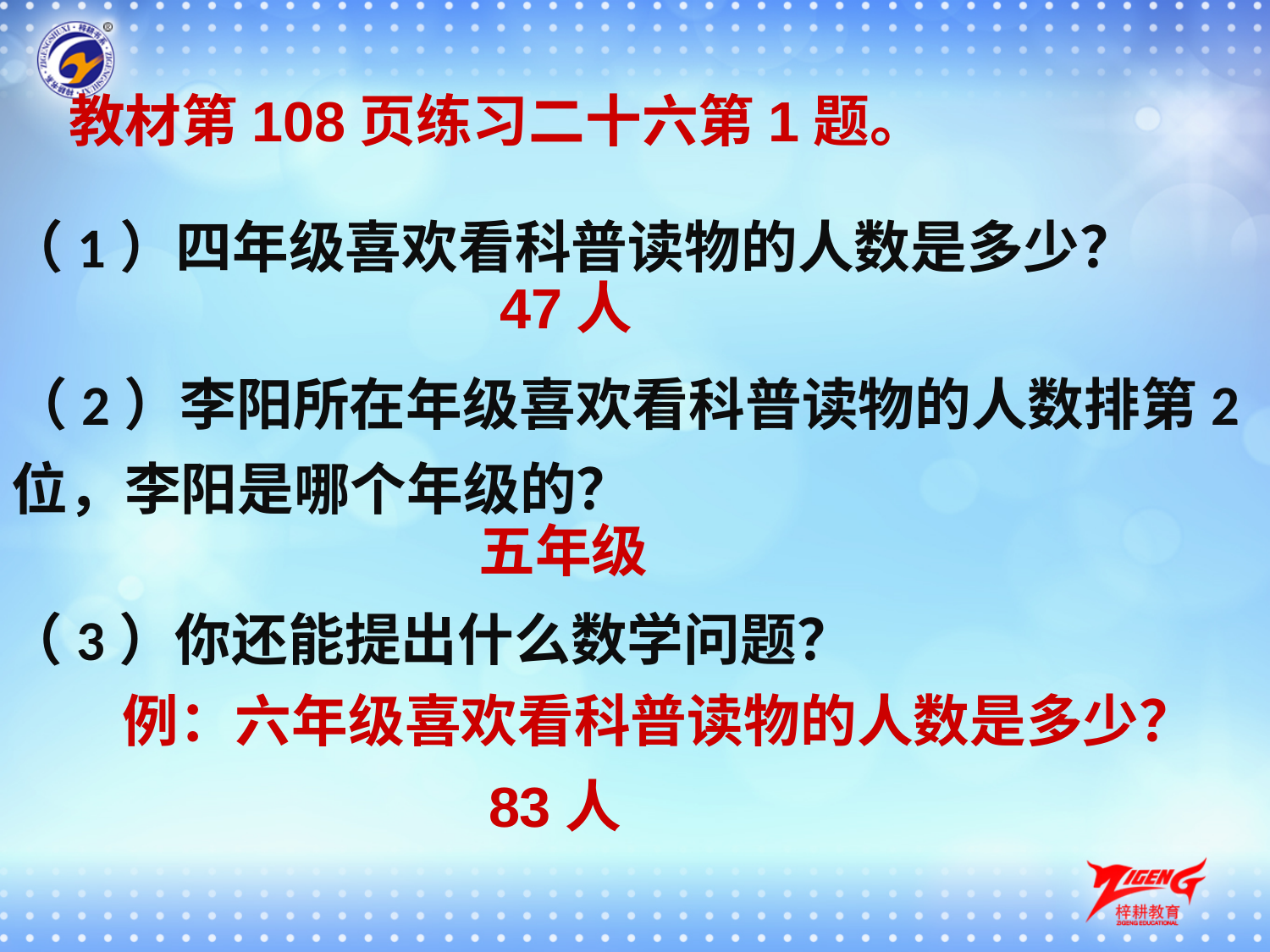

教材第108页练习二十六第1题。
（1）四年级喜欢看科普读物的人数是多少？
47人
（2）李阳所在年级喜欢看科普读物的人数排第2位，李阳是哪个年级的？
五年级
（3）你还能提出什么数学问题？
例：六年级喜欢看科普读物的人数是多少？
83人